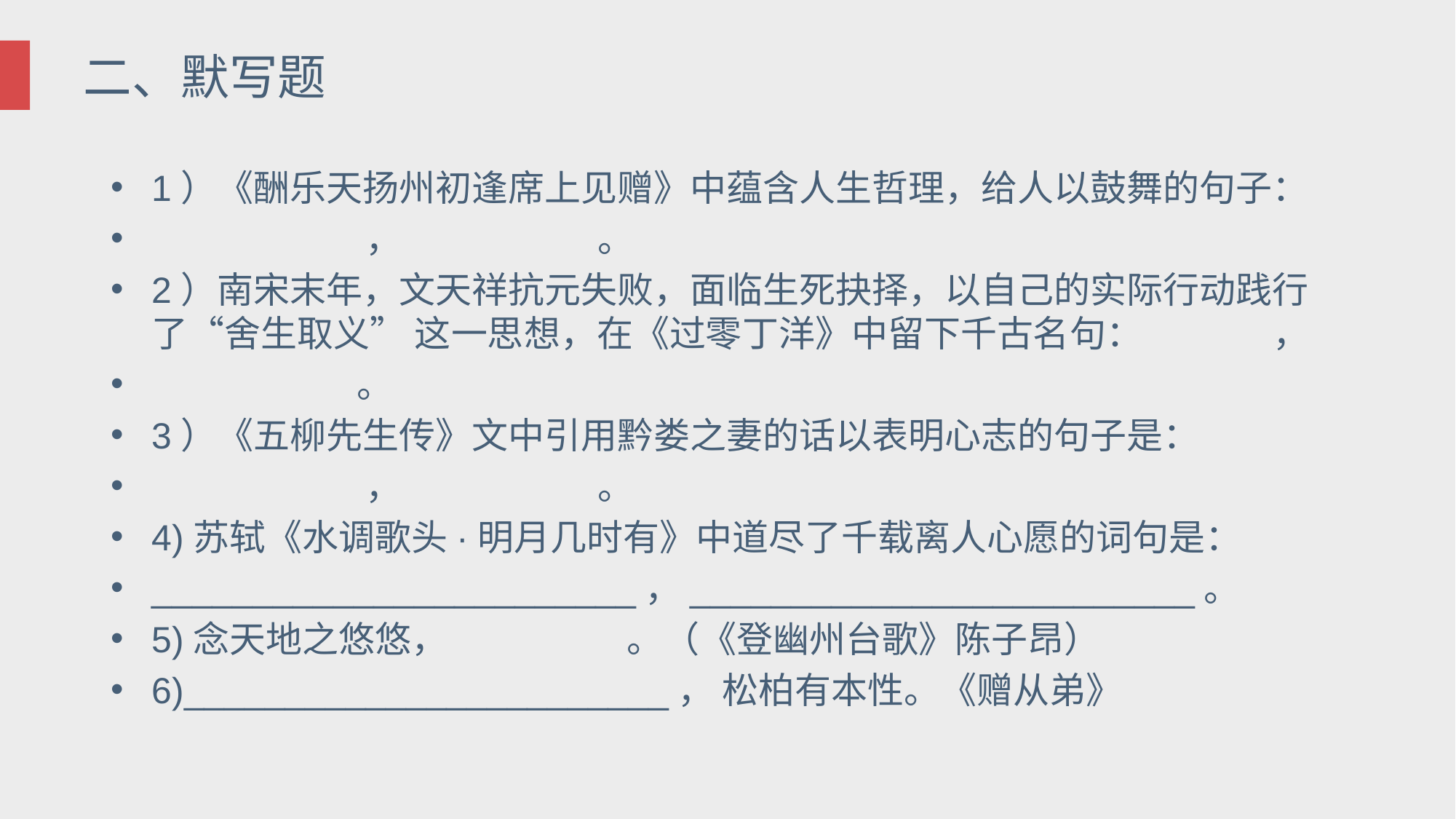

# 二、默写题
1）《酬乐天扬州初逢席上见赠》中蕴含人生哲理，给人以鼓舞的句子：
                         ，                        。
2）南宋末年，文天祥抗元失败，面临生死抉择，以自己的实际行动践行了“舍生取义” 这一思想，在《过零丁洋》中留下千古名句：                ，
                        。
3）《五柳先生传》文中引用黔娄之妻的话以表明心志的句子是：
                         ，                        。
4)苏轼《水调歌头·明月几时有》中道尽了千载离人心愿的词句是：
________________________，_________________________。
5)念天地之悠悠，                      。（《登幽州台歌》陈子昂）
6)________________________， 松柏有本性。《赠从弟》